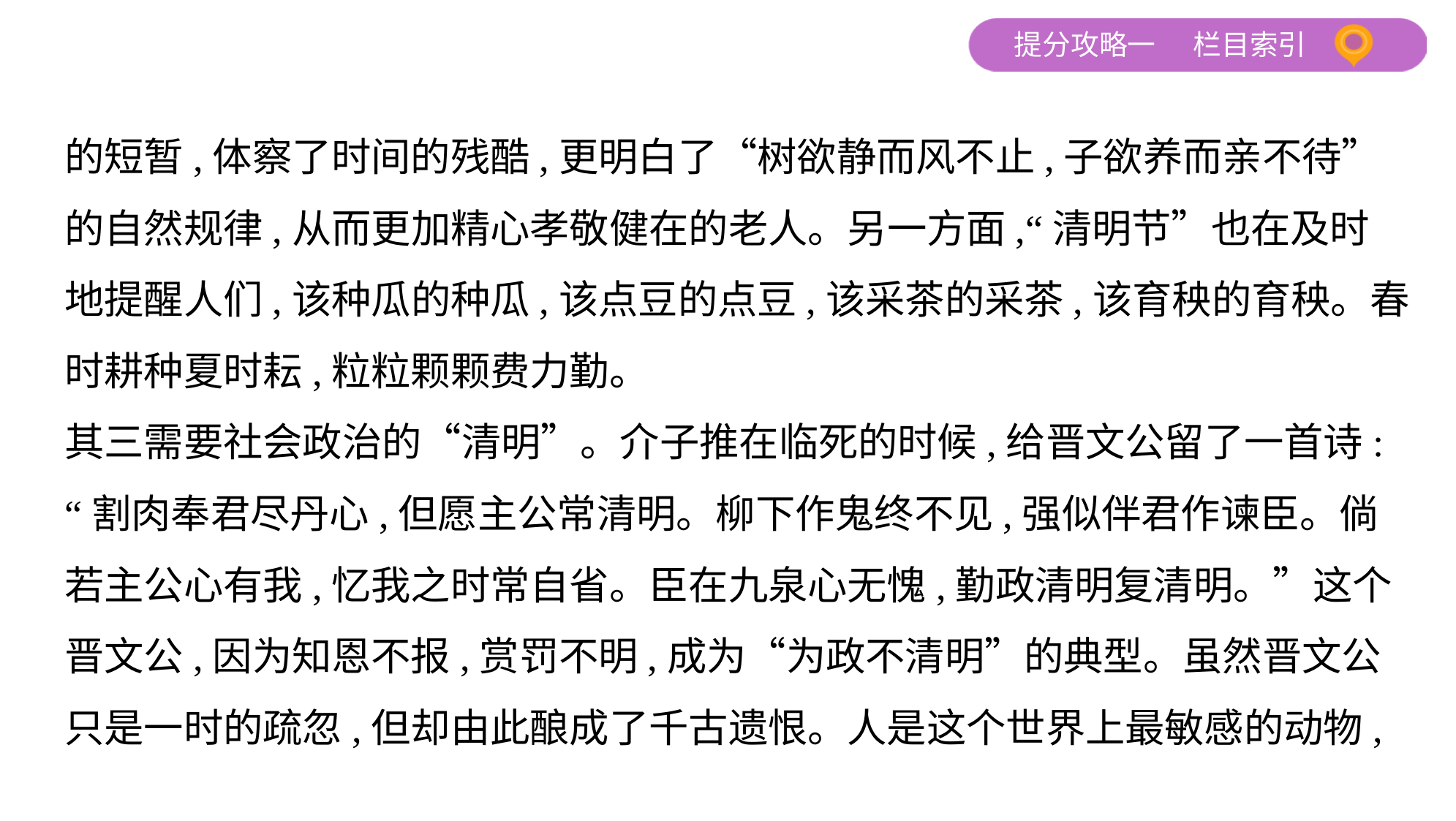

的短暂,体察了时间的残酷,更明白了“树欲静而风不止,子欲养而亲不待”
的自然规律,从而更加精心孝敬健在的老人。另一方面,“清明节”也在及时
地提醒人们,该种瓜的种瓜,该点豆的点豆,该采茶的采茶,该育秧的育秧。春
时耕种夏时耘,粒粒颗颗费力勤。
其三需要社会政治的“清明”。介子推在临死的时候,给晋文公留了一首诗:
“割肉奉君尽丹心,但愿主公常清明。柳下作鬼终不见,强似伴君作谏臣。倘
若主公心有我,忆我之时常自省。臣在九泉心无愧,勤政清明复清明。”这个
晋文公,因为知恩不报,赏罚不明,成为“为政不清明”的典型。虽然晋文公
只是一时的疏忽,但却由此酿成了千古遗恨。人是这个世界上最敏感的动物,